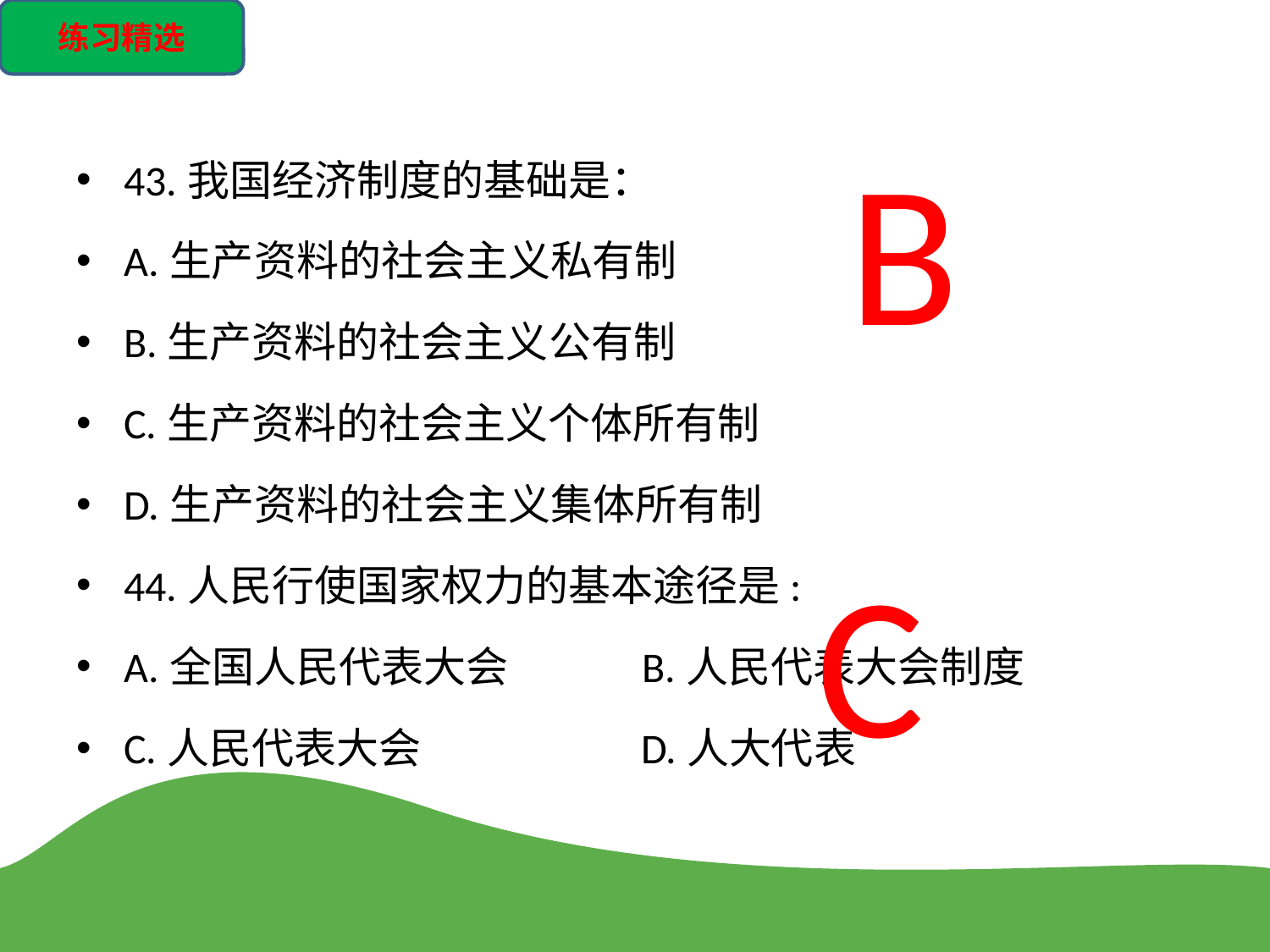

练习精选
43.我国经济制度的基础是：
A.生产资料的社会主义私有制
B.生产资料的社会主义公有制
C.生产资料的社会主义个体所有制
D.生产资料的社会主义集体所有制
44.人民行使国家权力的基本途径是:
A.全国人民代表大会             B.人民代表大会制度
C.人民代表大会                      D.人大代表

B
C